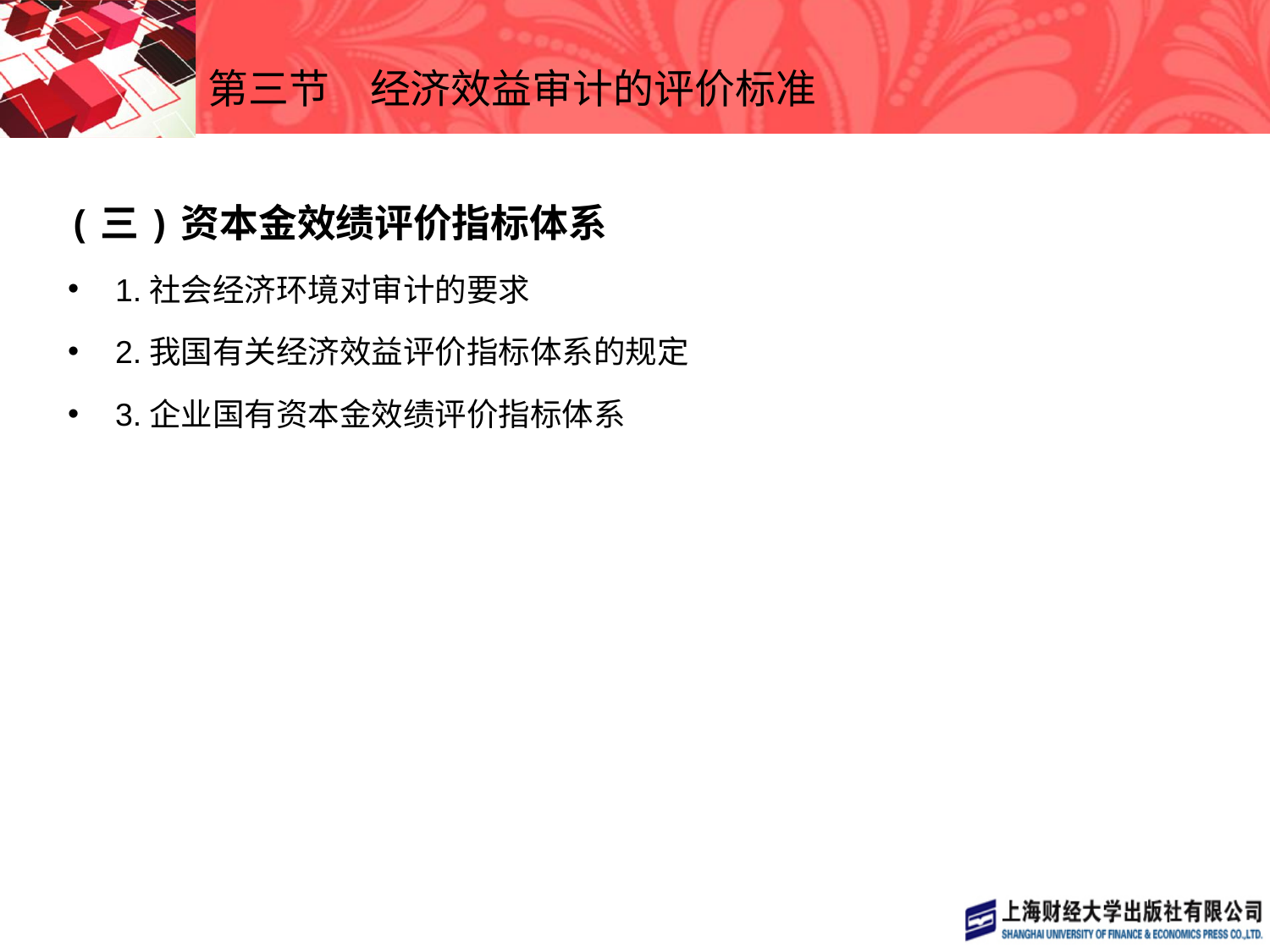

# 第三节　经济效益审计的评价标准
(三)资本金效绩评价指标体系
1.社会经济环境对审计的要求
2.我国有关经济效益评价指标体系的规定
3.企业国有资本金效绩评价指标体系